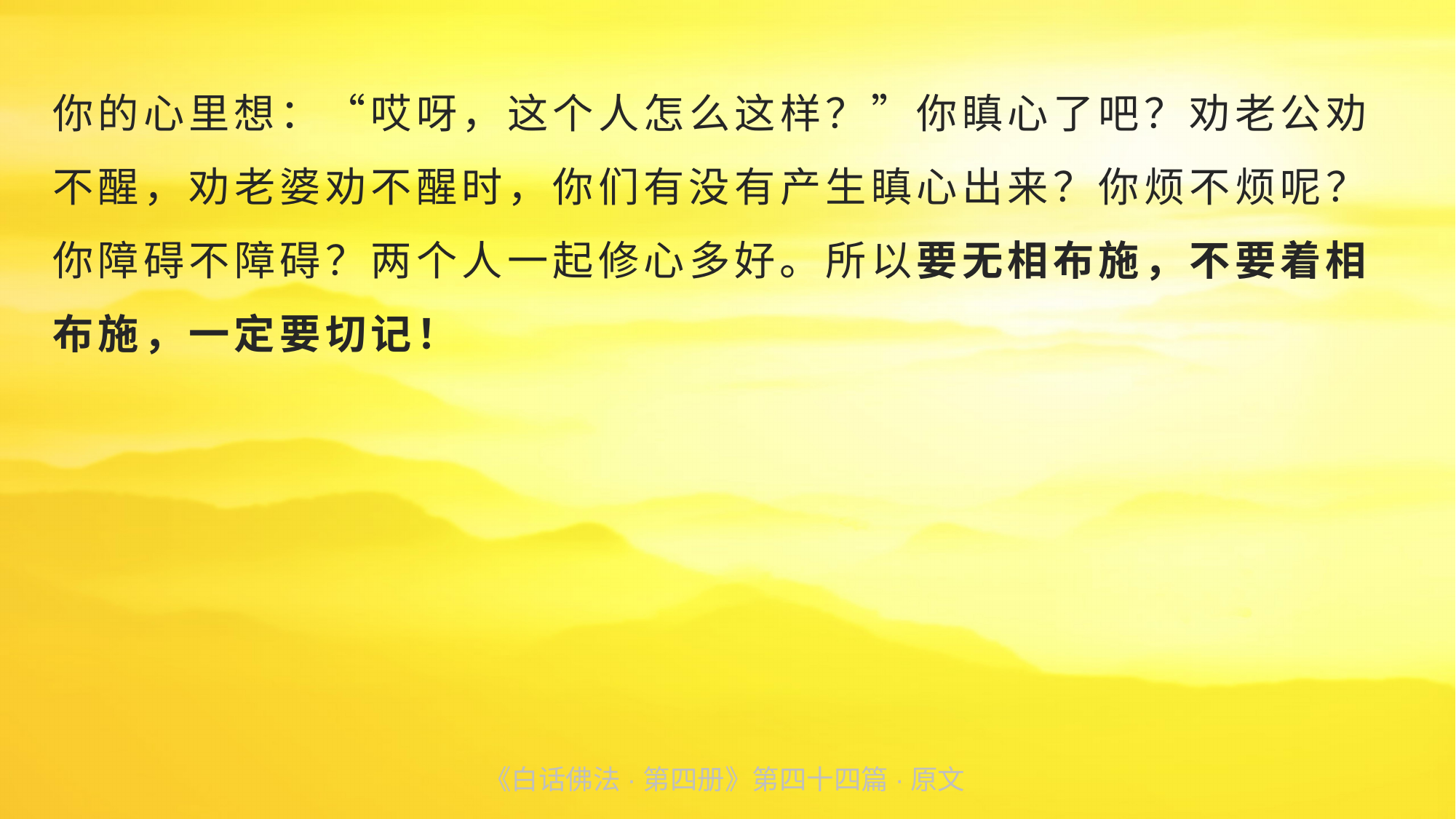

你的心里想：“哎呀，这个人怎么这样？”你瞋心了吧？劝老公劝不醒，劝老婆劝不醒时，你们有没有产生瞋心出来？你烦不烦呢？你障碍不障碍？两个人一起修心多好。所以要无相布施，不要着相布施，一定要切记！

《白话佛法·第四册》第四十四篇·原文